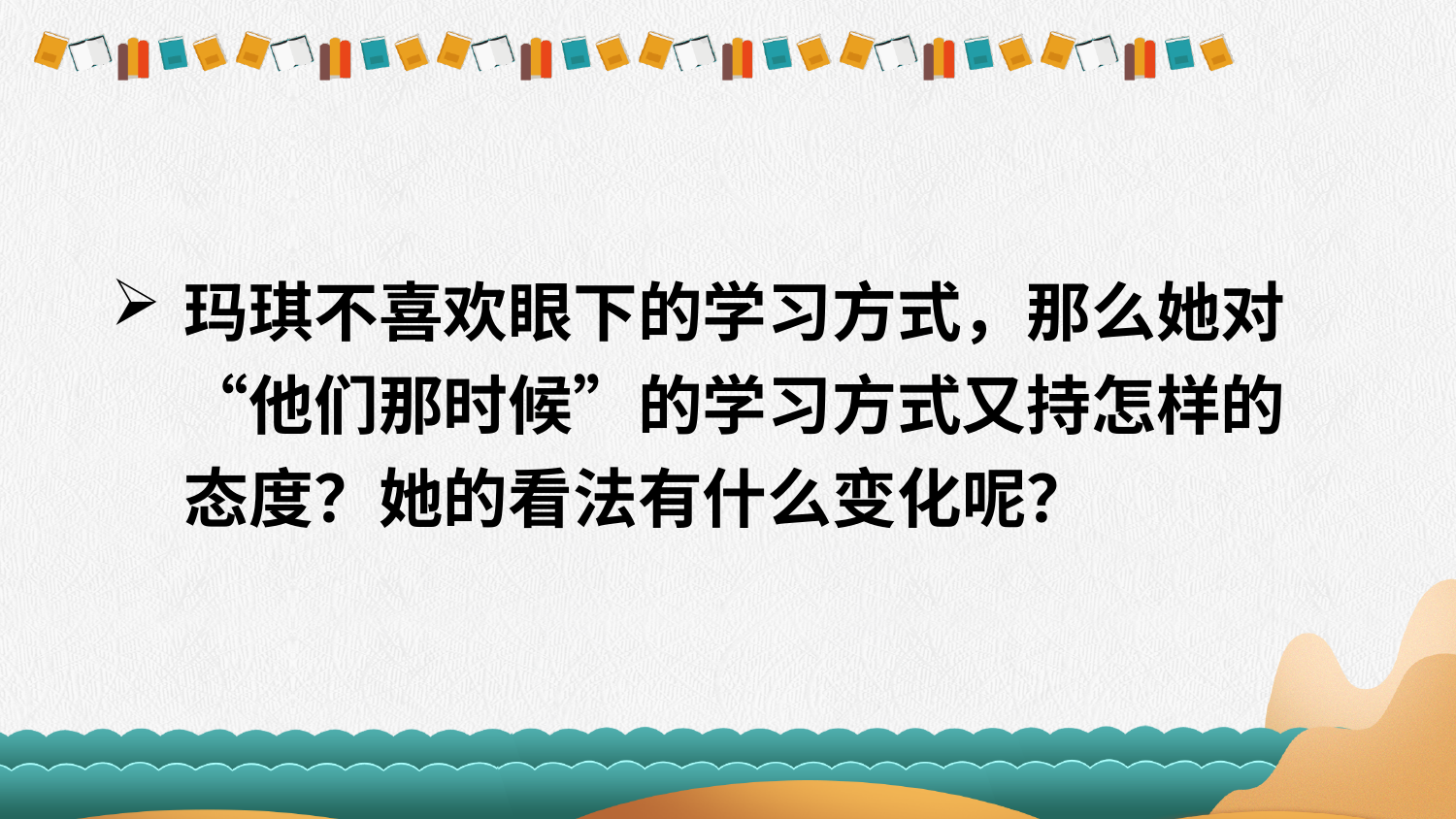

玛琪不喜欢眼下的学习方式，那么她对“他们那时候”的学习方式又持怎样的态度？她的看法有什么变化呢？